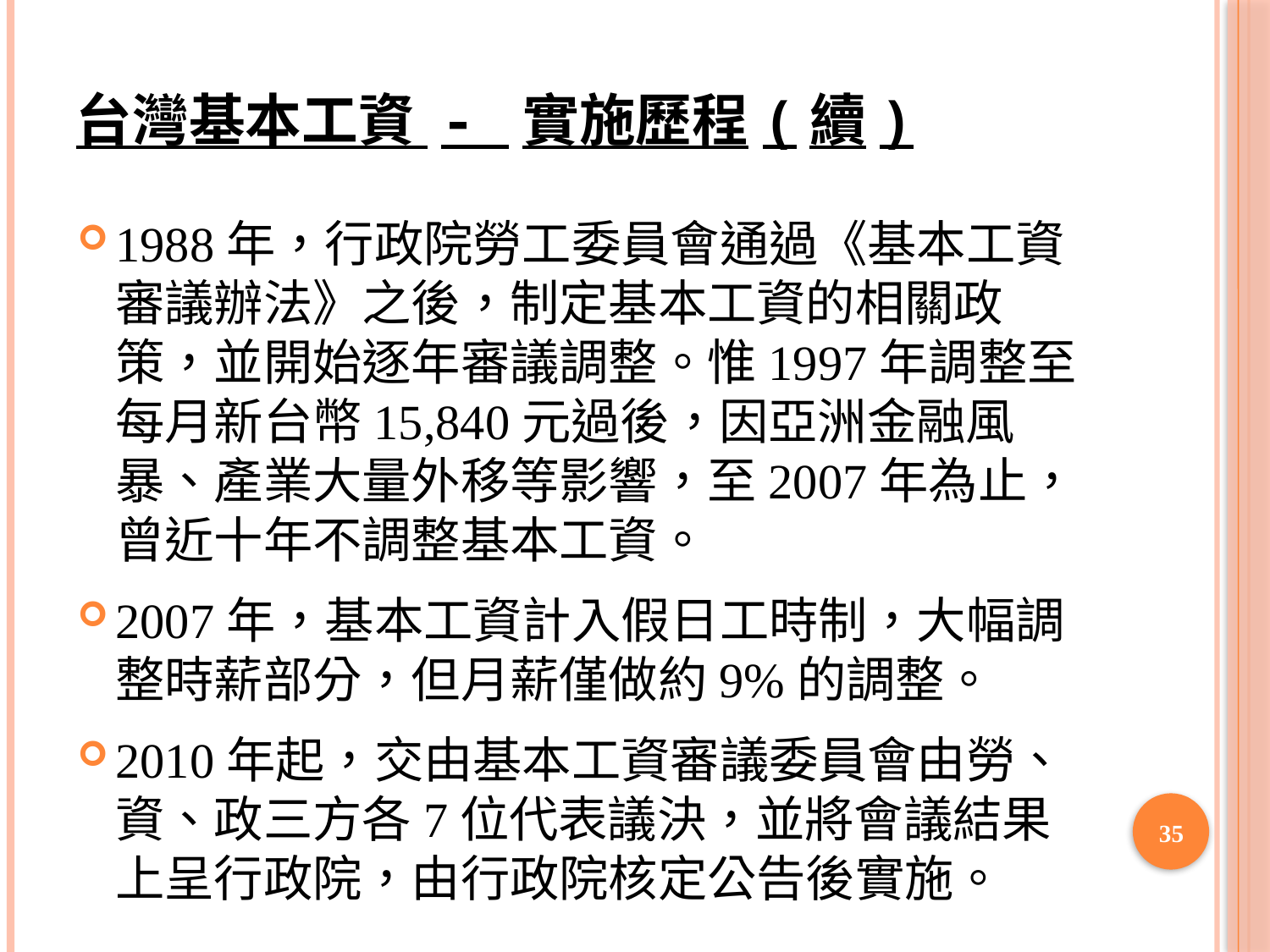

# 台灣基本工資 - 實施歷程(續)
1988年，行政院勞工委員會通過《基本工資審議辦法》之後，制定基本工資的相關政策，並開始逐年審議調整。惟1997年調整至每月新台幣15,840元過後，因亞洲金融風暴、產業大量外移等影響，至2007年為止，曾近十年不調整基本工資。
2007年，基本工資計入假日工時制，大幅調整時薪部分，但月薪僅做約9%的調整。
2010年起，交由基本工資審議委員會由勞、資、政三方各7位代表議決，並將會議結果上呈行政院，由行政院核定公告後實施。

35